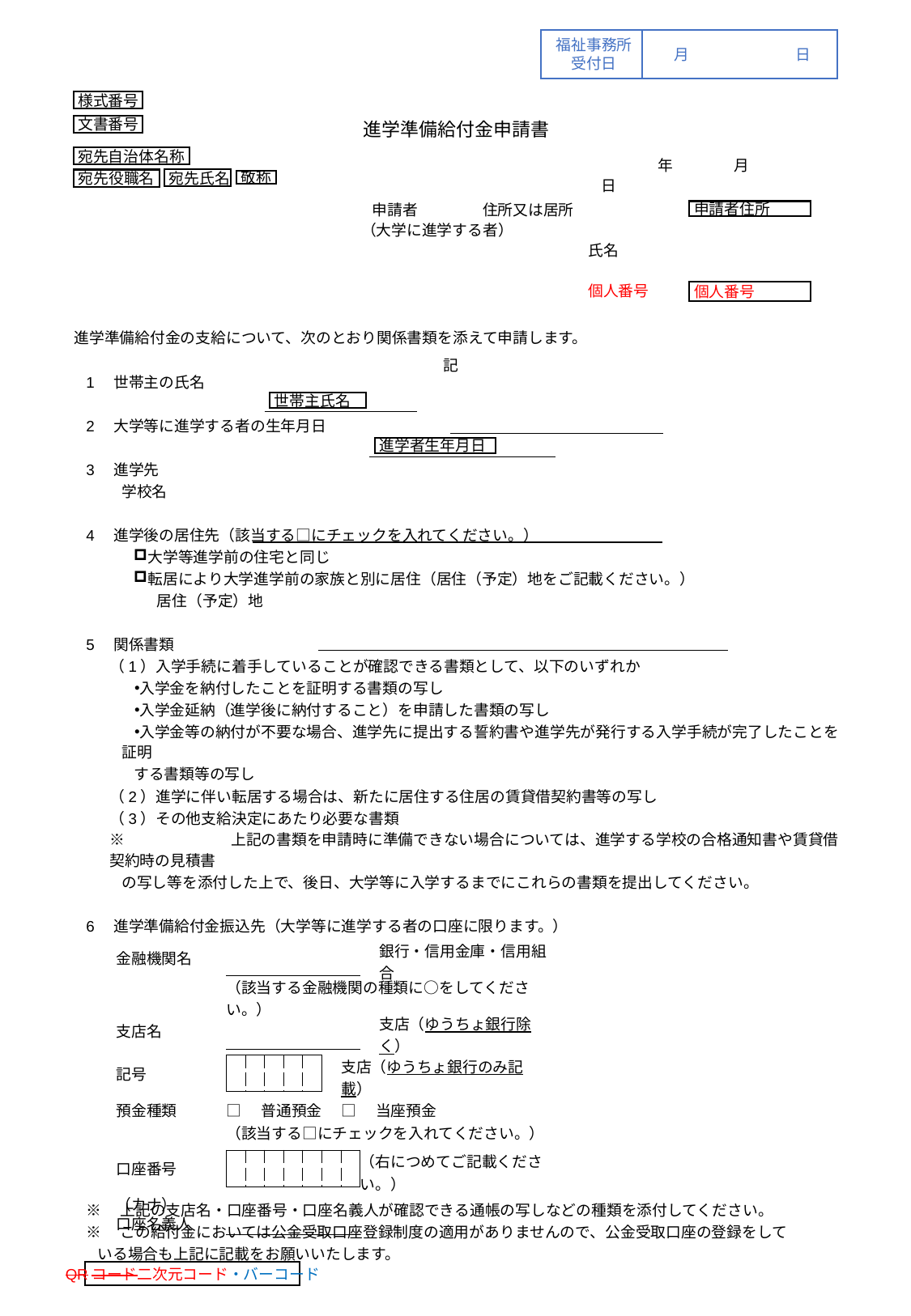

福祉事務所
受付日
月	日
様式番号
進学準備給付金申請書
文書番号
宛先自治体名称
宛先氏名
宛先役職名
敬称
　　　　年　　　　月　　　　　日
申請者	住所又は居所
（大学に進学する者）
氏名

個人番号
申請者住所
個人番号
進学準備給付金の支給について、次のとおり関係書類を添えて申請します。
記
1　世帯主の氏名

2　大学等に進学する者の生年月日

3　進学先
学校名

4　進学後の居住先（該当する□にチェックを入れてください。）
大学等進学前の住宅と同じ
転居により大学進学前の家族と別に居住（居住（予定）地をご記載ください。）
居住（予定）地

5　関係書類
（1）入学手続に着手していることが確認できる書類として、以下のいずれか
入学金を納付したことを証明する書類の写し
入学金延納（進学後に納付すること）を申請した書類の写し
入学金等の納付が不要な場合、進学先に提出する誓約書や進学先が発行する入学手続が完了したことを証明
する書類等の写し
（2）進学に伴い転居する場合は、新たに居住する住居の賃貸借契約書等の写し
（3）その他支給決定にあたり必要な書類
※	上記の書類を申請時に準備できない場合については、進学する学校の合格通知書や賃貸借契約時の見積書
の写し等を添付した上で、後日、大学等に入学するまでにこれらの書類を提出してください。

6　進学準備給付金振込先（大学等に進学する者の口座に限ります。）

※　上記の支店名・口座番号・口座名義人が確認できる通帳の写しなどの種類を添付してください。
※　この給付金においては公金受取口座登録制度の適用がありませんので、公金受取口座の登録をして
いる場合も上記に記載をお願いいたします。
世帯主氏名
進学者生年月日
| 金融機関名 |  |  |  |  |  |  |  |  |  | 銀行・信用金庫・信用組合 |  |
| --- | --- | --- | --- | --- | --- | --- | --- | --- | --- | --- | --- |
|  |  | （該当する金融機関の種類に○をしてください。） |  |  |  |  |  |  |  |  |  |
| 支店名 |  |  |  |  |  |  |  |  |  | 支店（ゆうちょ銀行除く） |  |
|  |  |  |  |  |  |  |  |  |  |  |  |
| 記号 |  |  |  |  |  |  |  | 支店（ゆうちょ銀行のみ記載） |  |  |  |
|  |  |  |  |  |  |  |  |  |  |  |  |
| 預金種類 |  | □　普通預金 |  |  |  |  |  | □　当座預金 |  |  |  |
|  |  | （該当する□にチェックを入れてください。） |  |  |  |  |  |  |  |  |  |
| 口座番号 |  |  |  |  |  |  |  |  | （右につめてご記載ください。） |  |  |
|  |  |  |  |  |  |  |  |  |  |  |  |
| （カナ） |  |  |  |  |  |  |  |  |  |  |  |
| 口座名義人 |  |  |  |  |  |  |  |  |  |  |  |
QRコード二次元コード・バーコード